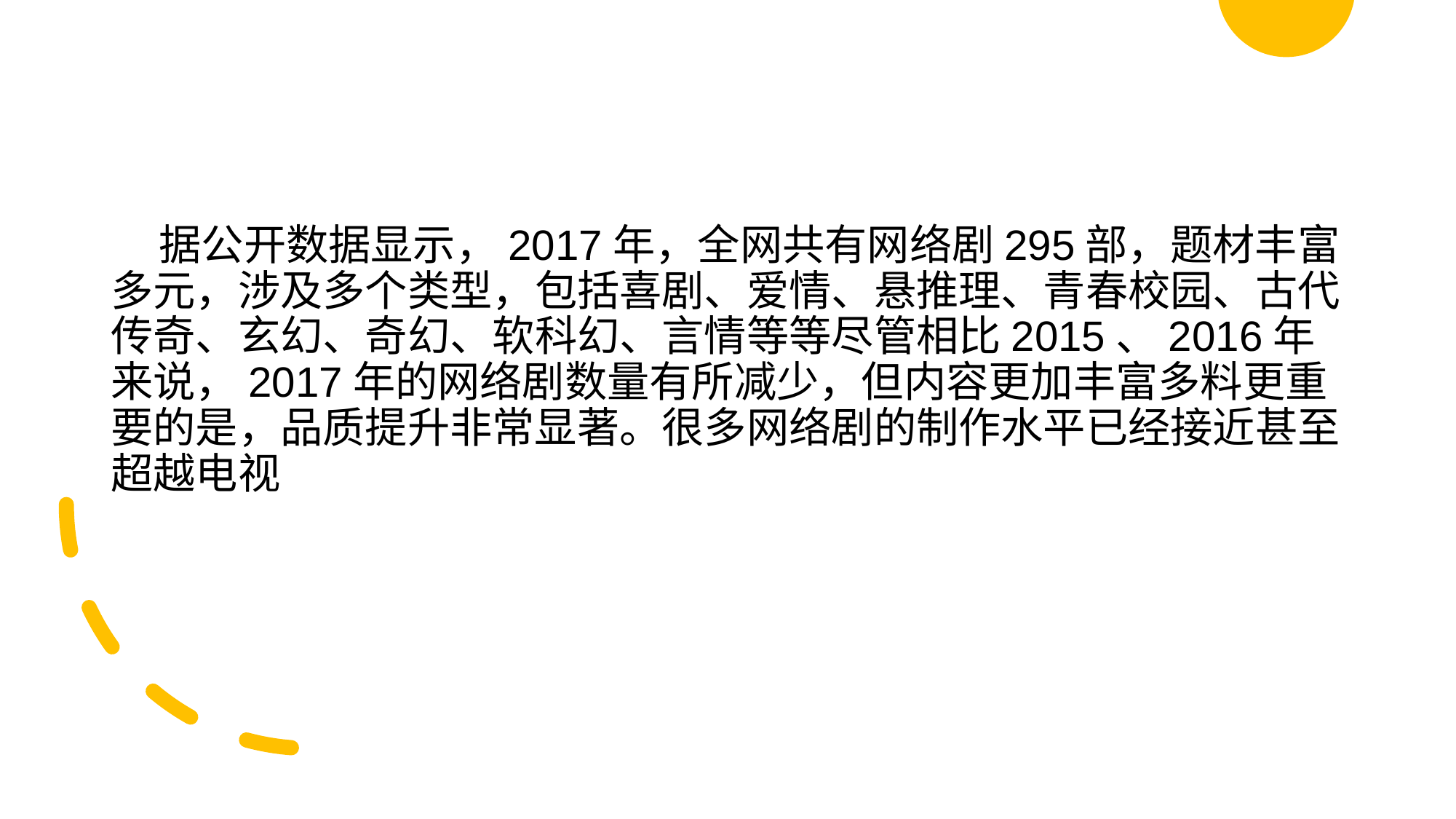

#
    据公开数据显示，2017年，全网共有网络剧295部，题材丰富多元，涉及多个类型，包括喜剧、爱情、悬推理、青春校园、古代传奇、玄幻、奇幻、软科幻、言情等等尽管相比2015、2016年来说，2017年的网络剧数量有所减少，但内容更加丰富多料更重要的是，品质提升非常显著。很多网络剧的制作水平已经接近甚至超越电视